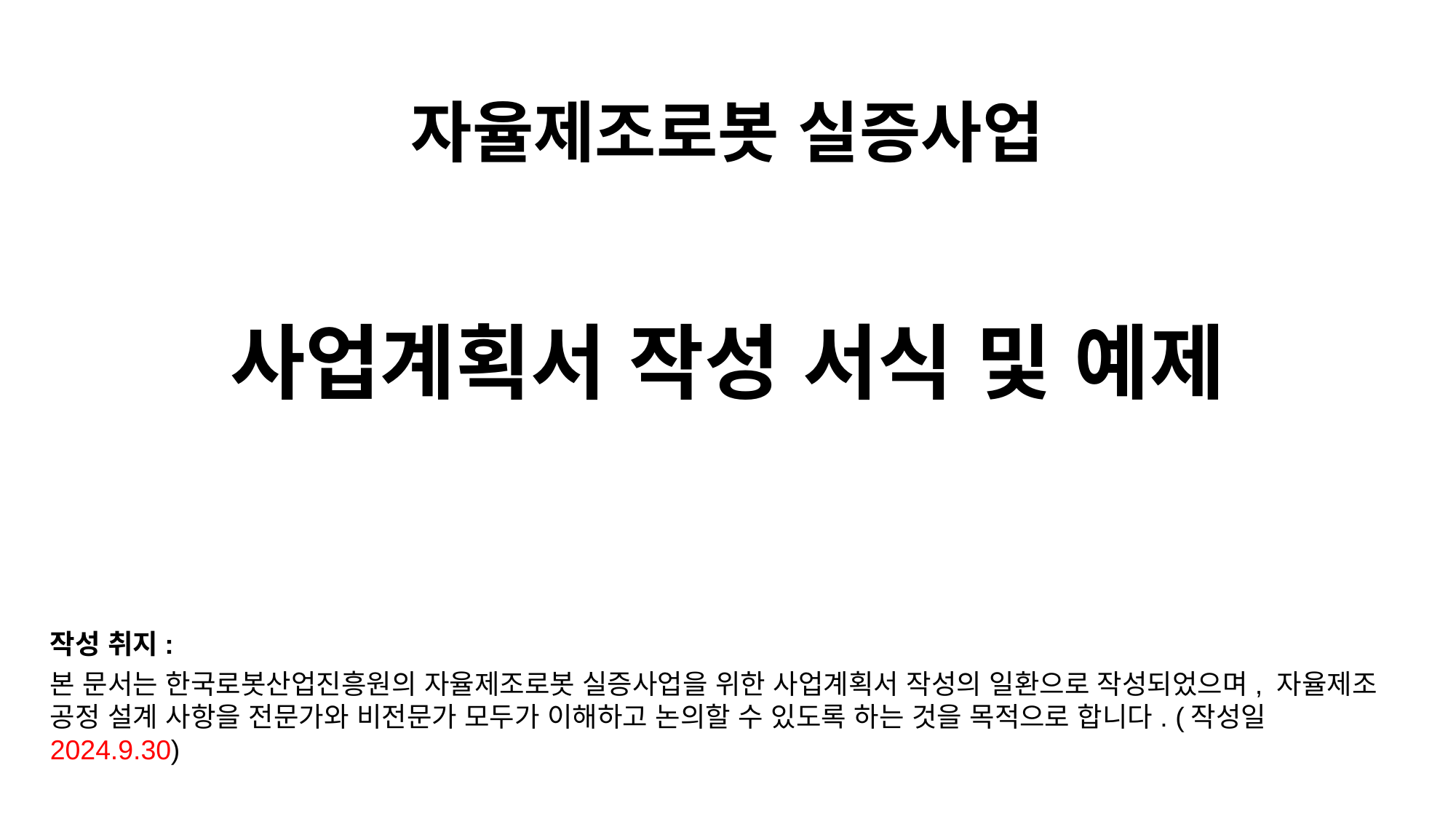

자율제조로봇 실증사업
사업계획서 작성 서식 및 예제
작성 취지:

본 문서는 한국로봇산업진흥원의 자율제조로봇 실증사업을 위한 사업계획서 작성의 일환으로 작성되었으며, 자율제조 공정 설계 사항을 전문가와 비전문가 모두가 이해하고 논의할 수 있도록 하는 것을 목적으로 합니다. (작성일 2024.9.30)